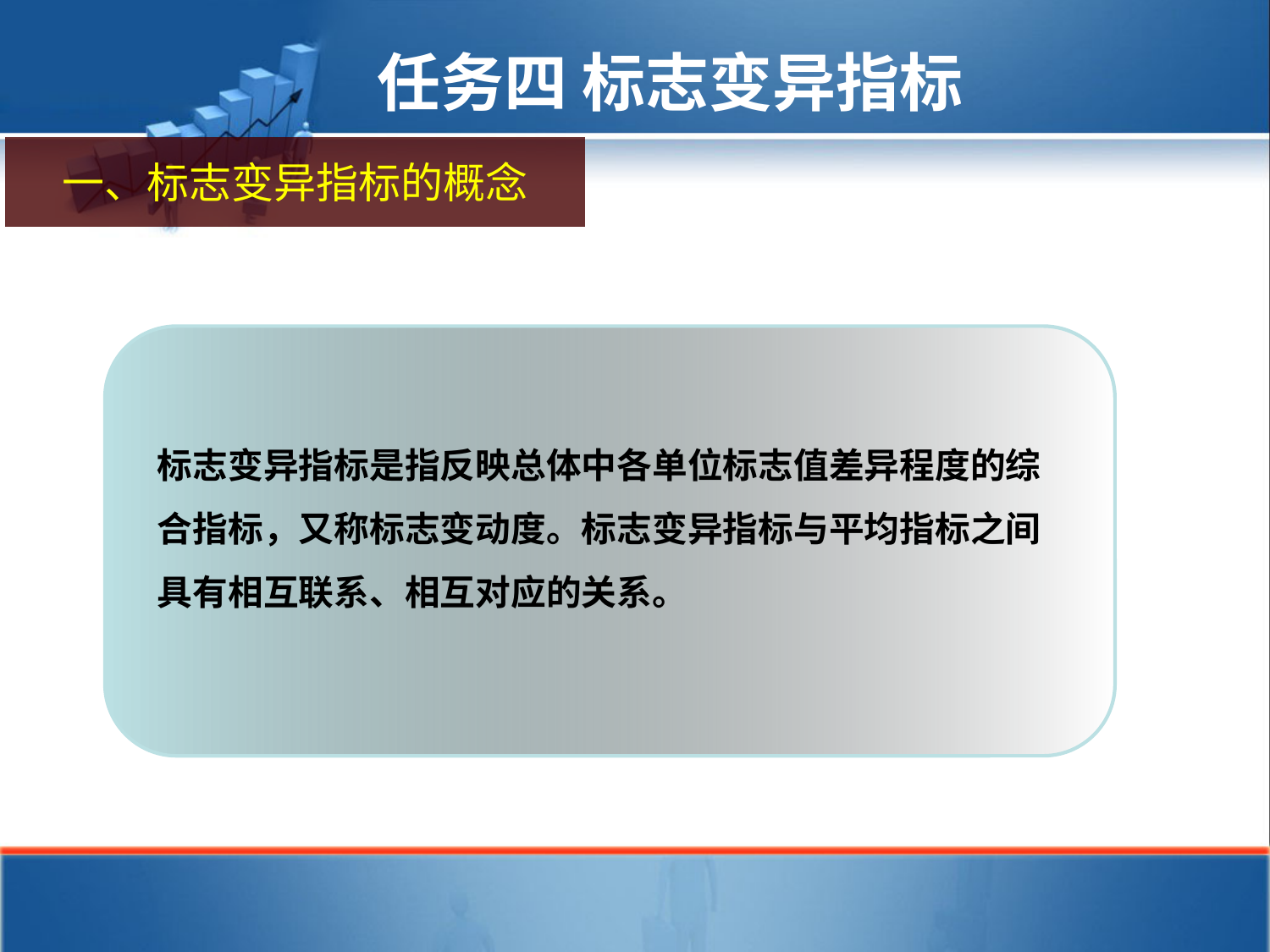

任务四 标志变异指标
一、标志变异指标的概念

标志变异指标是指反映总体中各单位标志值差异程度的综合指标，又称标志变动度。标志变异指标与平均指标之间具有相互联系、相互对应的关系。